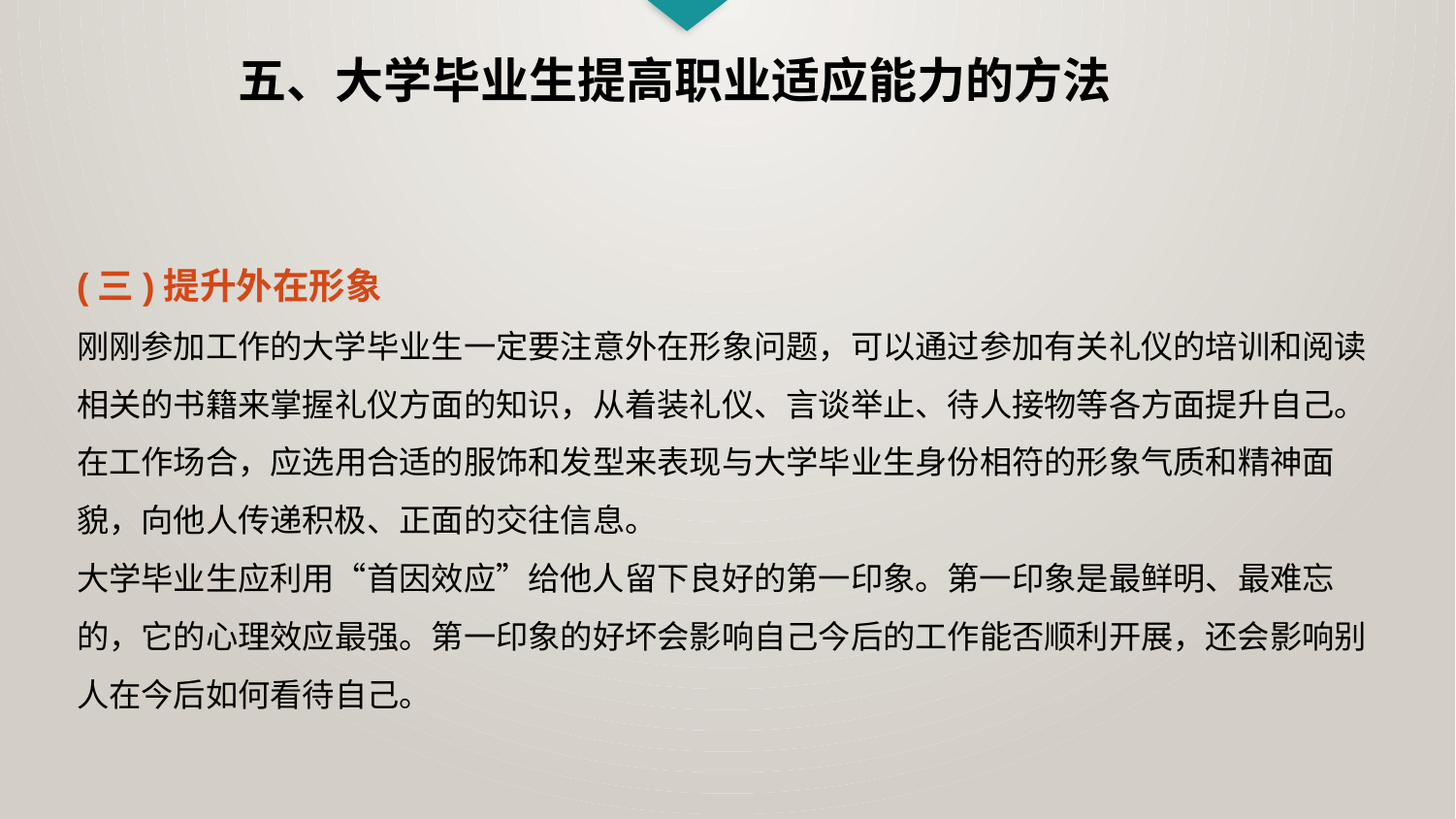

五、大学毕业生提高职业适应能力的方法
(三)提升外在形象
刚刚参加工作的大学毕业生一定要注意外在形象问题，可以通过参加有关礼仪的培训和阅读相关的书籍来掌握礼仪方面的知识，从着装礼仪、言谈举止、待人接物等各方面提升自己。在工作场合，应选用合适的服饰和发型来表现与大学毕业生身份相符的形象气质和精神面貌，向他人传递积极、正面的交往信息。
大学毕业生应利用“首因效应”给他人留下良好的第一印象。第一印象是最鲜明、最难忘的，它的心理效应最强。第一印象的好坏会影响自己今后的工作能否顺利开展，还会影响别人在今后如何看待自己。
44